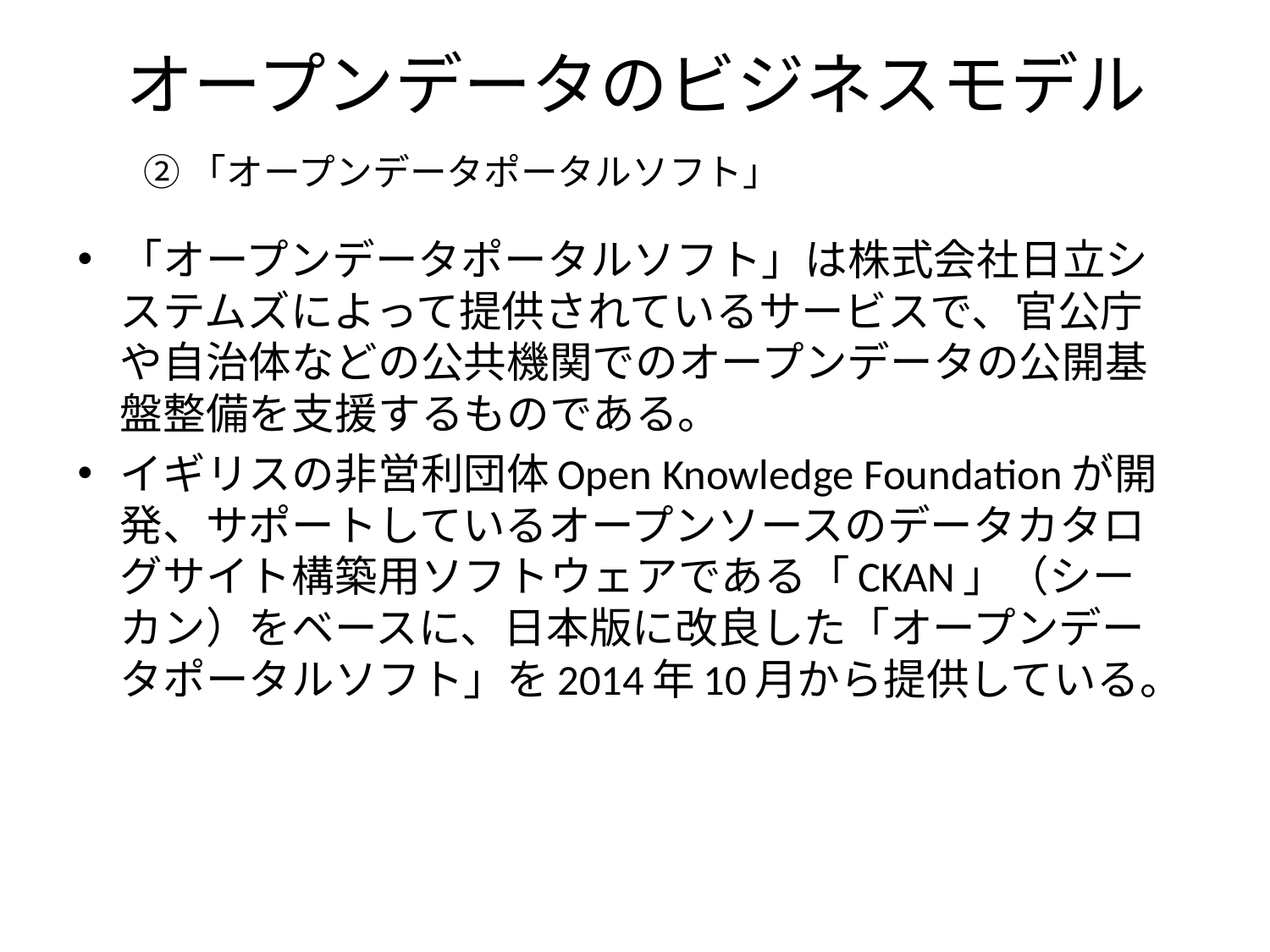

オープンデータのビジネスモデル
# ②「オープンデータポータルソフト」
「オープンデータポータルソフト」は株式会社日立システムズによって提供されているサービスで、官公庁や自治体などの公共機関でのオープンデータの公開基盤整備を支援するものである。
イギリスの非営利団体Open Knowledge Foundationが開発、サポートしているオープンソースのデータカタログサイト構築用ソフトウェアである「CKAN」（シーカン）をベースに、日本版に改良した「オープンデータポータルソフト」を2014年10月から提供している。